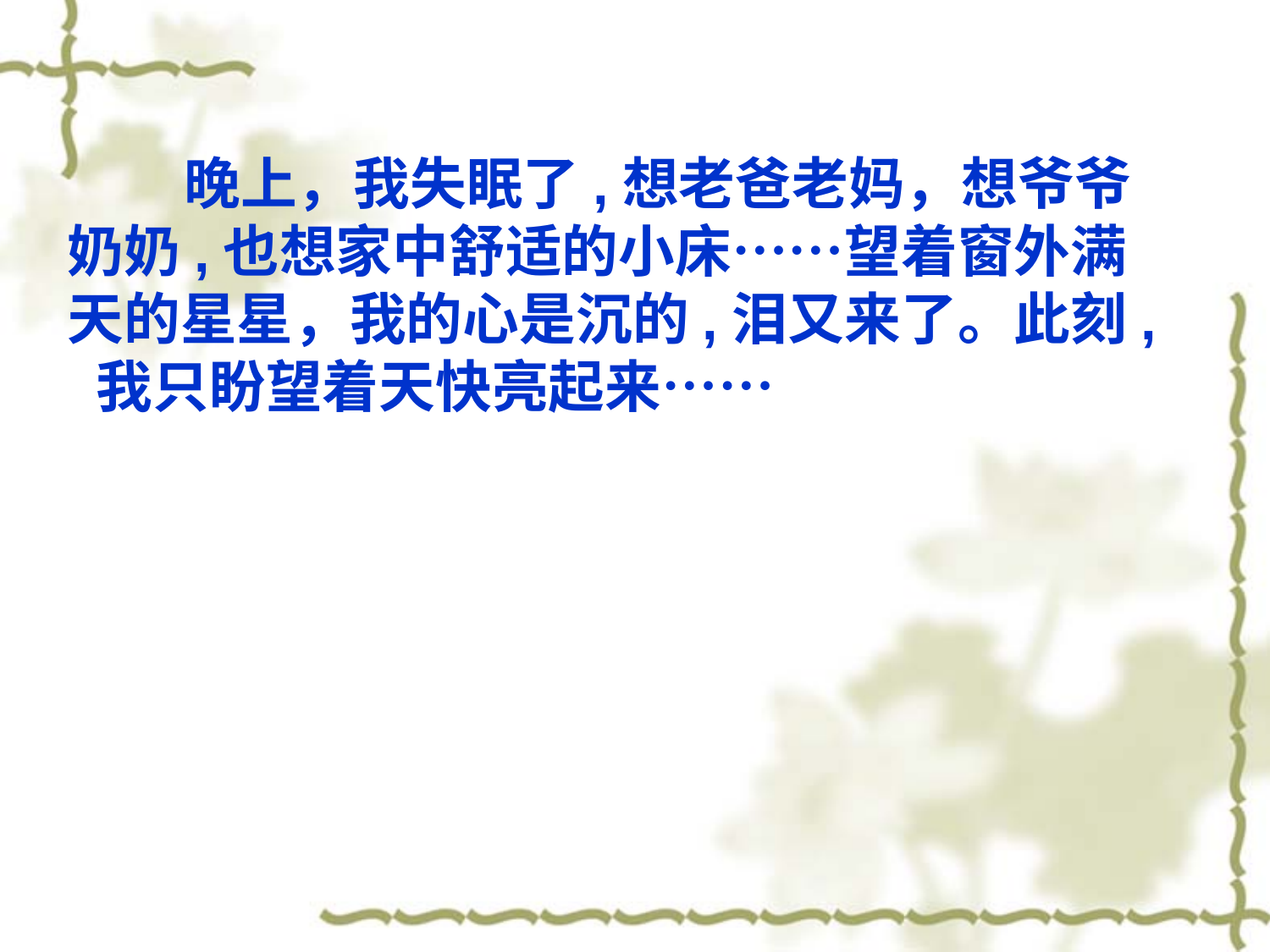

晚上，我失眠了,想老爸老妈，想爷爷奶奶,也想家中舒适的小床……望着窗外满天的星星，我的心是沉的,泪又来了。此刻, 我只盼望着天快亮起来……

137